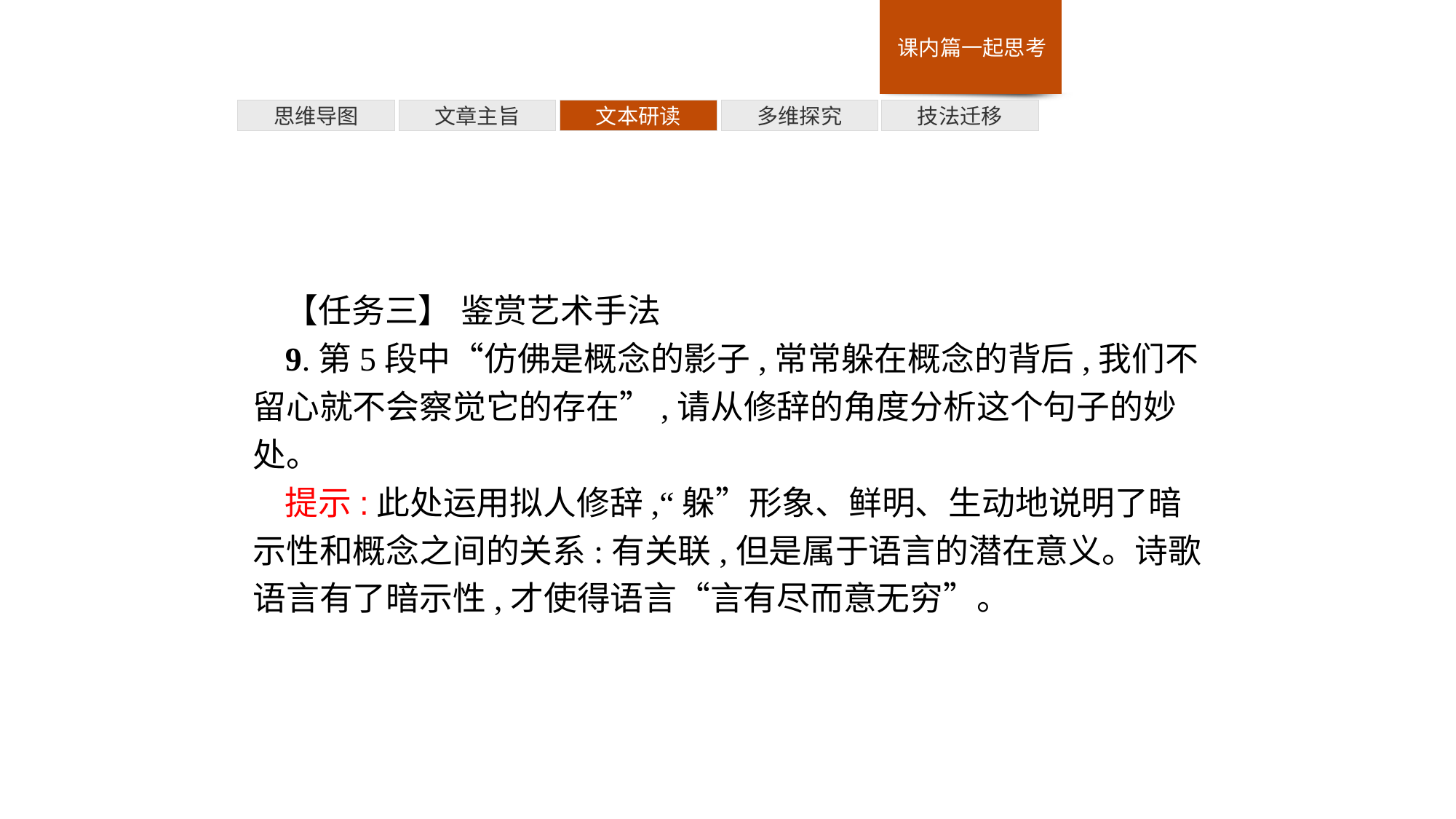

多维探究
思维导图
文章主旨
文本研读
技法迁移
【任务三】 鉴赏艺术手法
9.第5段中“仿佛是概念的影子,常常躲在概念的背后,我们不留心就不会察觉它的存在”,请从修辞的角度分析这个句子的妙处。
提示:此处运用拟人修辞,“躲”形象、鲜明、生动地说明了暗示性和概念之间的关系:有关联,但是属于语言的潜在意义。诗歌语言有了暗示性,才使得语言“言有尽而意无穷”。